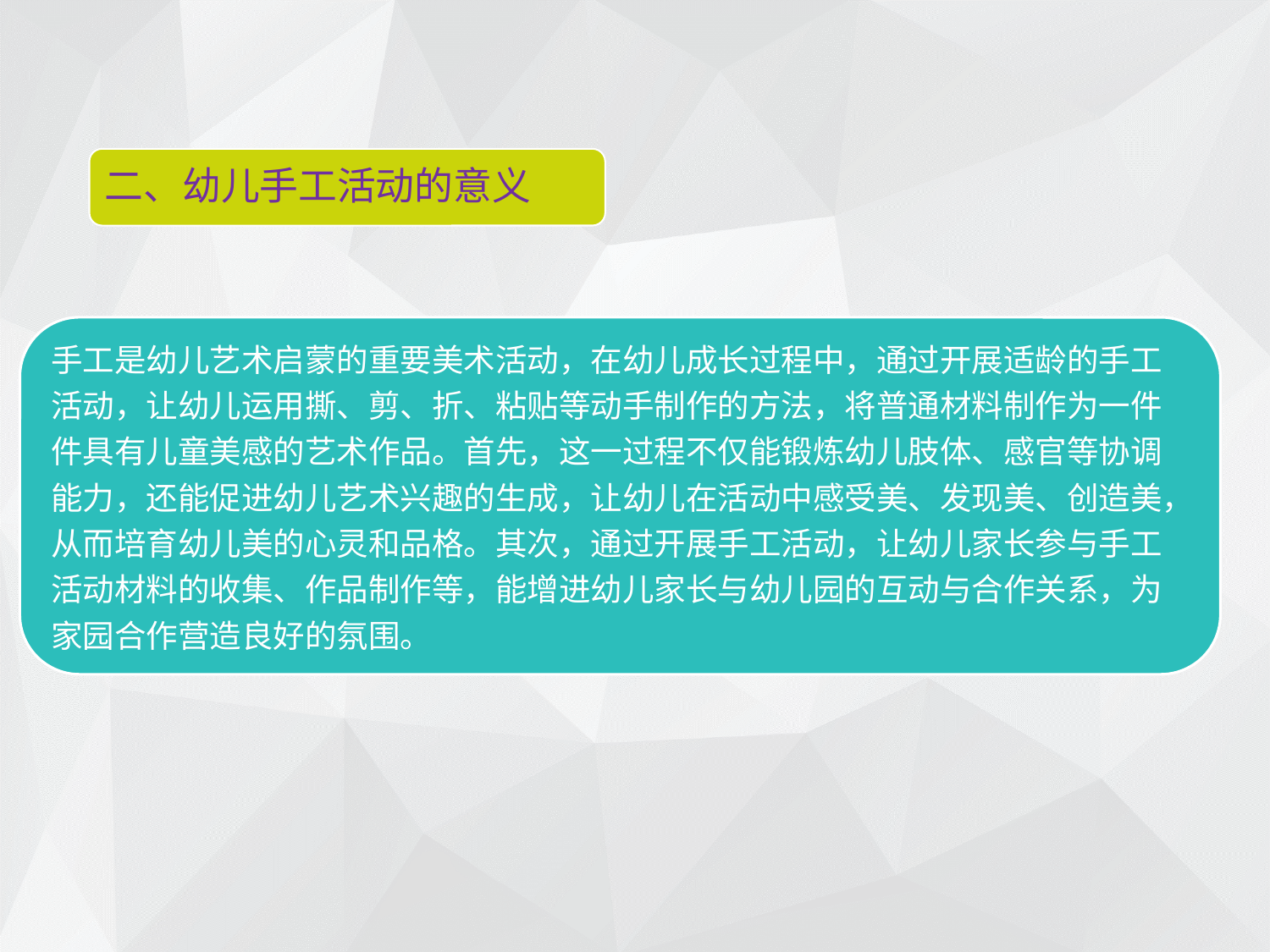

二、幼儿手工活动的意义
手工是幼儿艺术启蒙的重要美术活动，在幼儿成长过程中，通过开展适龄的手工活动，让幼儿运用撕、剪、折、粘贴等动手制作的方法，将普通材料制作为一件件具有儿童美感的艺术作品。首先，这一过程不仅能锻炼幼儿肢体、感官等协调能力，还能促进幼儿艺术兴趣的生成，让幼儿在活动中感受美、发现美、创造美，从而培育幼儿美的心灵和品格。其次，通过开展手工活动，让幼儿家长参与手工活动材料的收集、作品制作等，能增进幼儿家长与幼儿园的互动与合作关系，为家园合作营造良好的氛围。